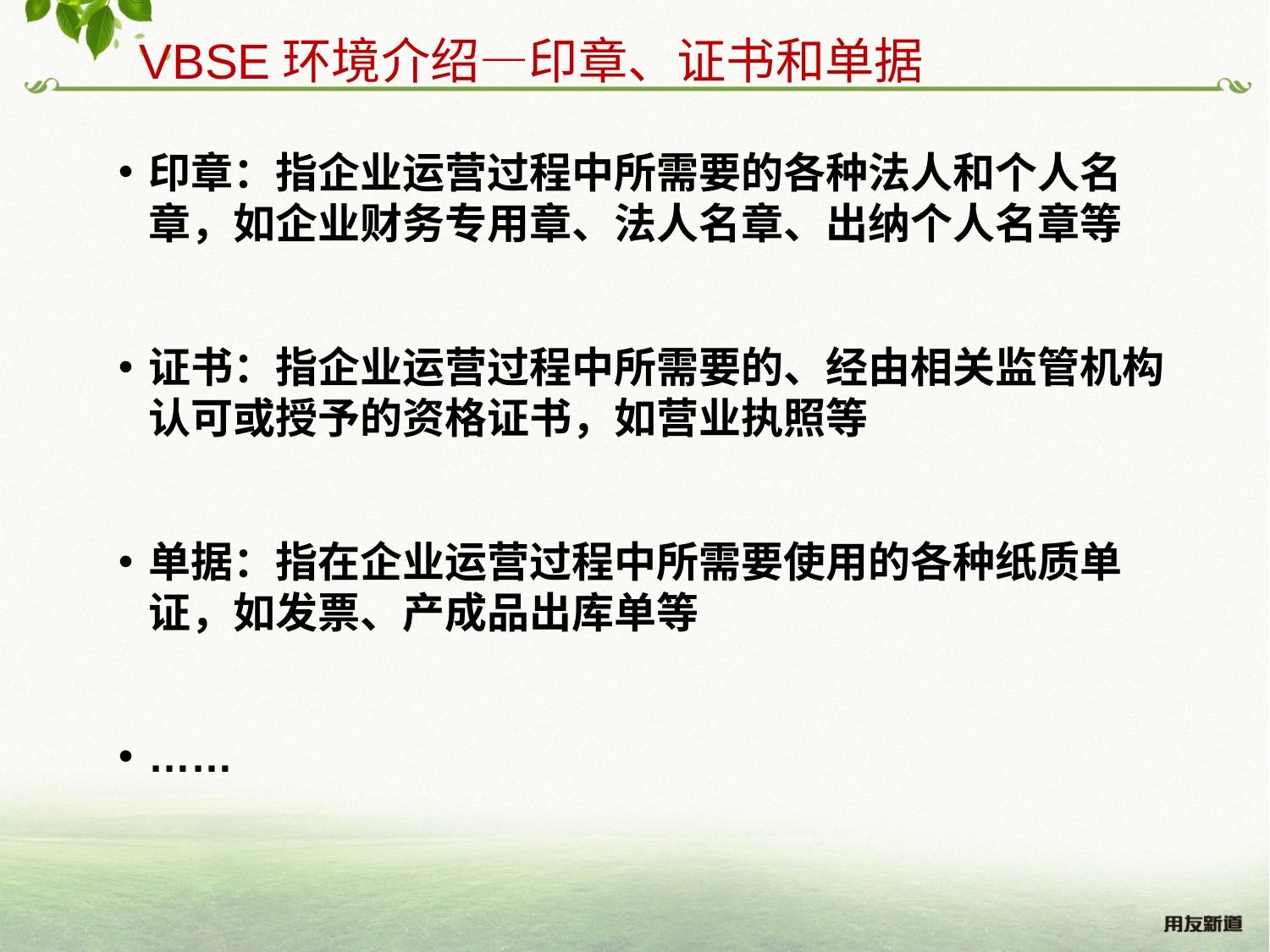

VBSE环境介绍—印章、证书和单据
印章：指企业运营过程中所需要的各种法人和个人名章，如企业财务专用章、法人名章、出纳个人名章等

证书：指企业运营过程中所需要的、经由相关监管机构认可或授予的资格证书，如营业执照等

单据：指在企业运营过程中所需要使用的各种纸质单证，如发票、产成品出库单等

……